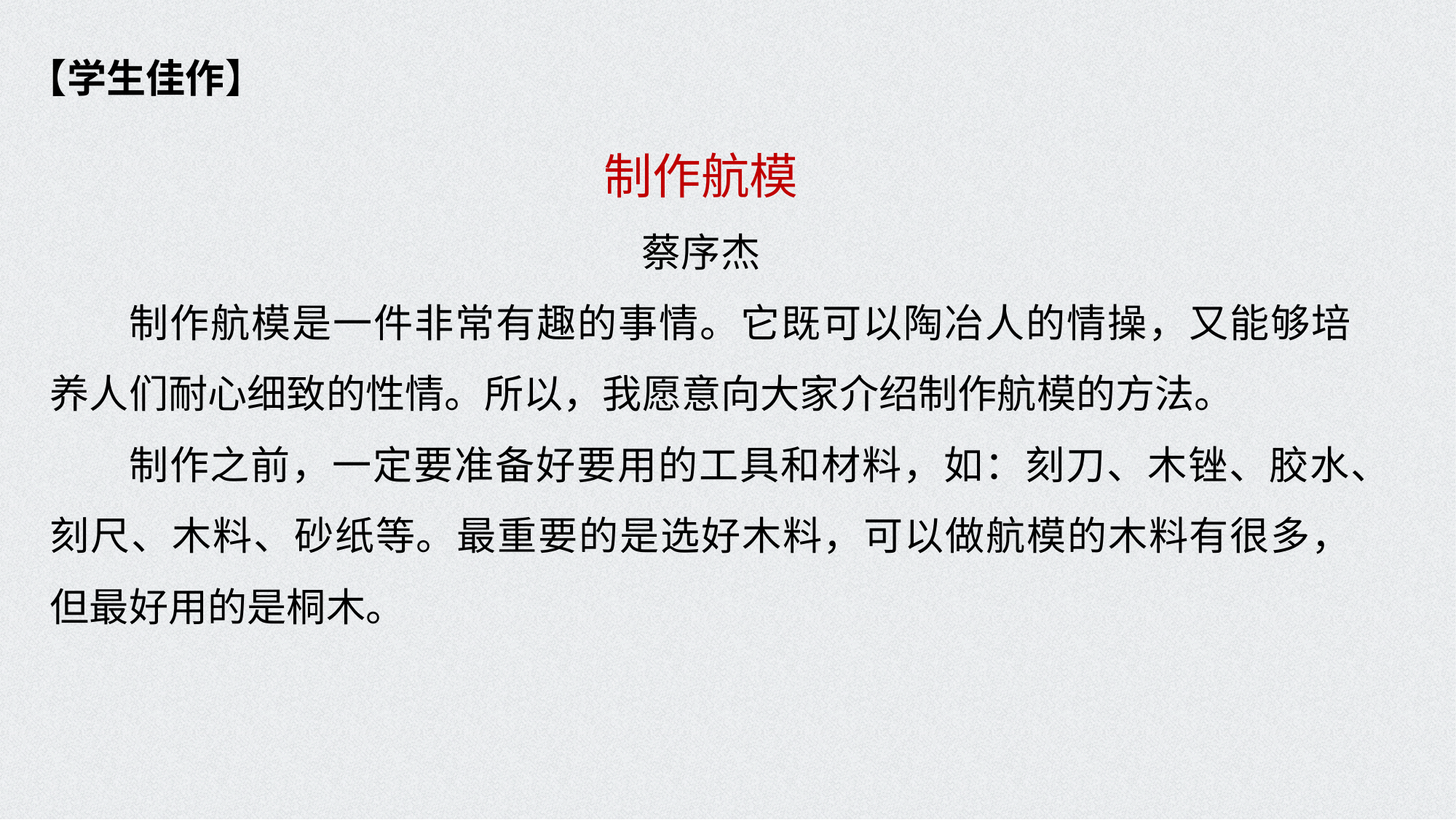

【学生佳作】
制作航模
蔡序杰
制作航模是一件非常有趣的事情。它既可以陶冶人的情操，又能够培养人们耐心细致的性情。所以，我愿意向大家介绍制作航模的方法。
制作之前，一定要准备好要用的工具和材料，如：刻刀、木锉、胶水、刻尺、木料、砂纸等。最重要的是选好木料，可以做航模的木料有很多，但最好用的是桐木。